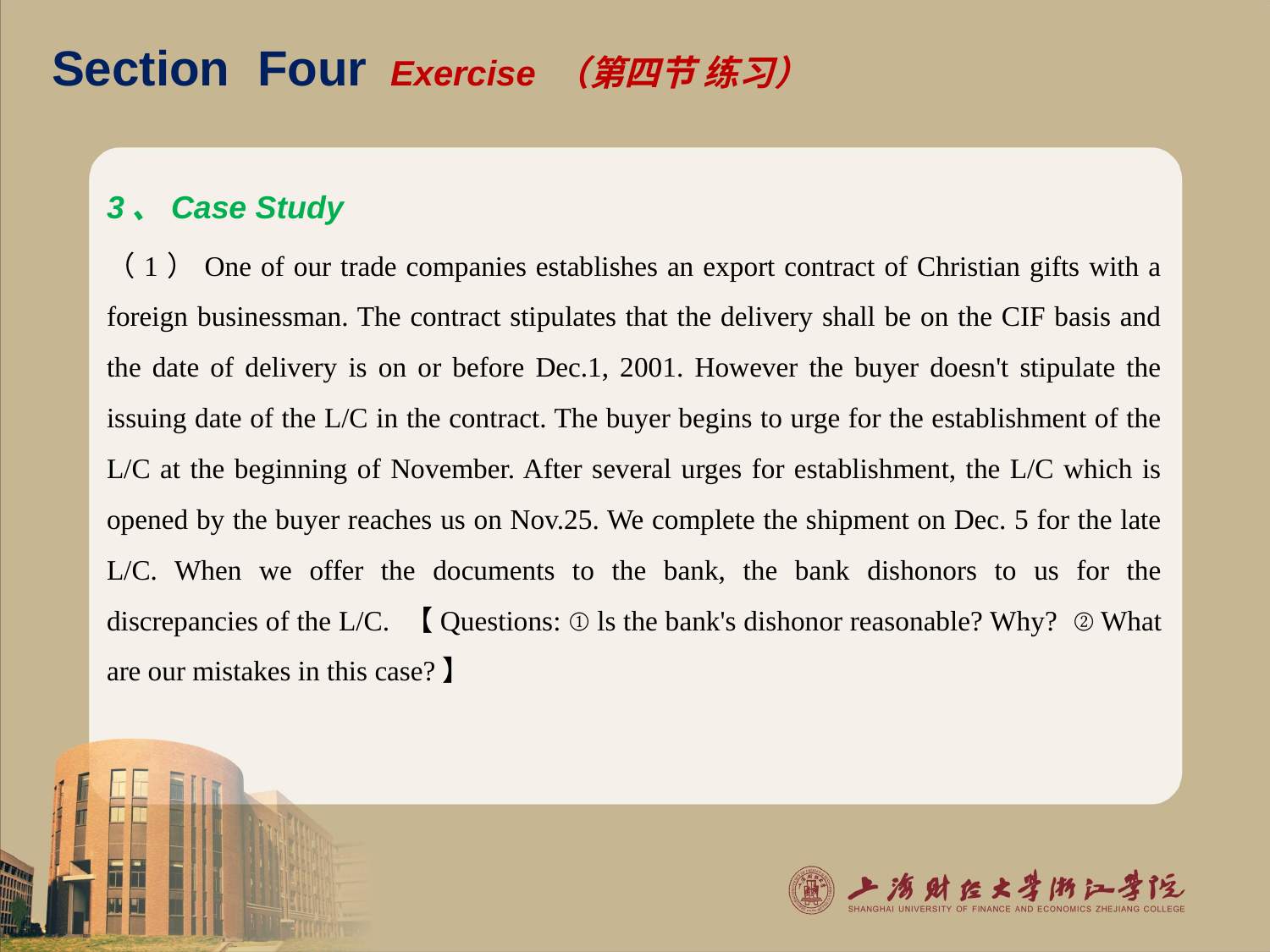

# Section  Four  Exercise （第四节 练习）
3、Case Study
（1）One of our trade companies establishes an export contract of Christian gifts with a foreign businessman. The contract stipulates that the delivery shall be on the CIF basis and the date of delivery is on or before Dec.1, 2001. However the buyer doesn't stipulate the issuing date of the L/C in the contract. The buyer begins to urge for the establishment of the L/C at the beginning of November. After several urges for establishment, the L/C which is opened by the buyer reaches us on Nov.25. We complete the shipment on Dec. 5 for the late L/C. When we offer the documents to the bank, the bank dishonors to us for the discrepancies of the L/C. 【Questions: ① ls the bank's dishonor reasonable? Why?  ② What are our mistakes in this case?】